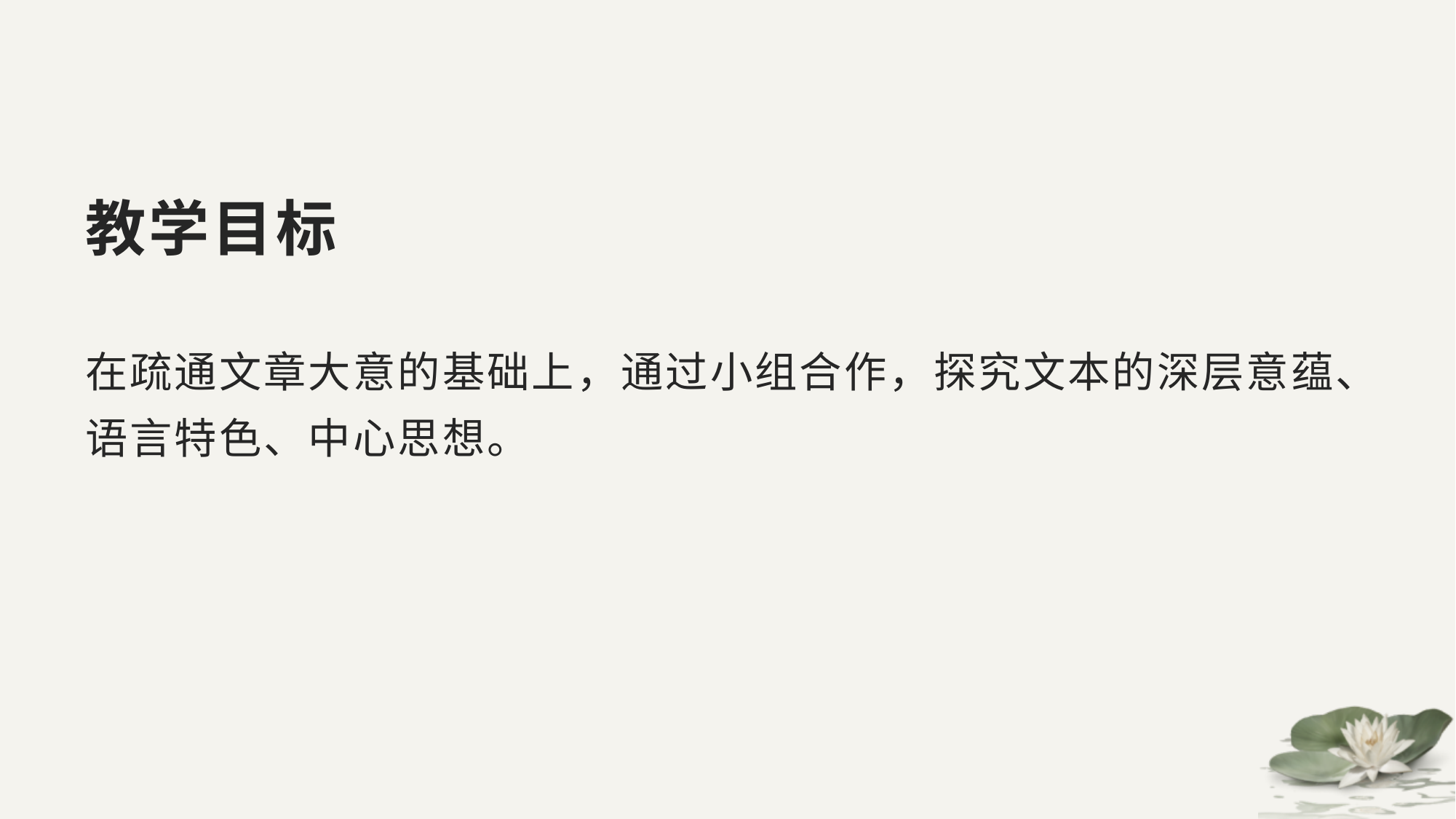

# 教学目标
在疏通文章大意的基础上，通过小组合作，探究文本的深层意蕴、语言特色、中心思想。